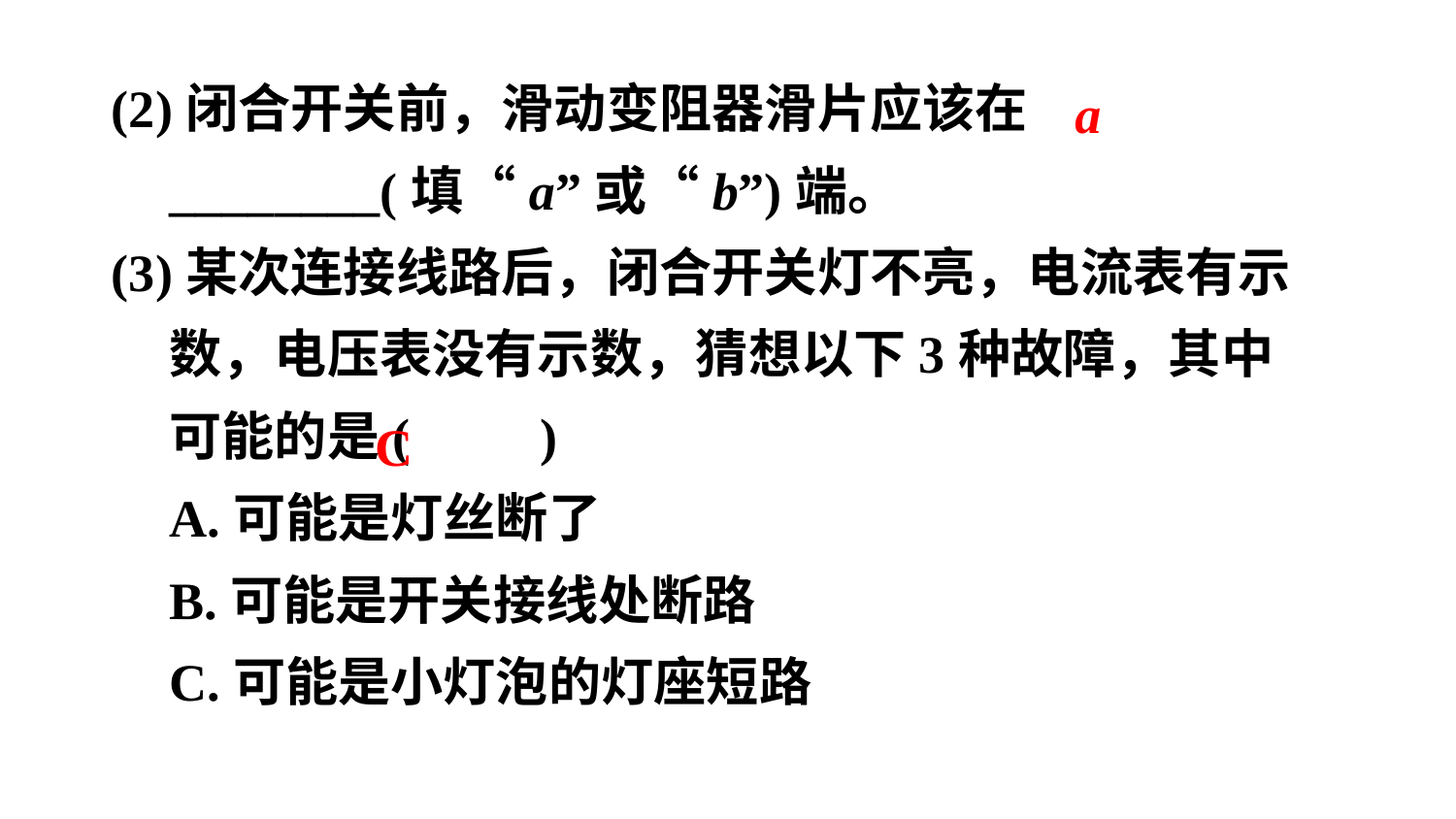

a
(2)闭合开关前，滑动变阻器滑片应该在________(填“a”或“b”)端。
(3)某次连接线路后，闭合开关灯不亮，电流表有示数，电压表没有示数，猜想以下3种故障，其中可能的是(　　)
A.可能是灯丝断了
B.可能是开关接线处断路
C.可能是小灯泡的灯座短路
C